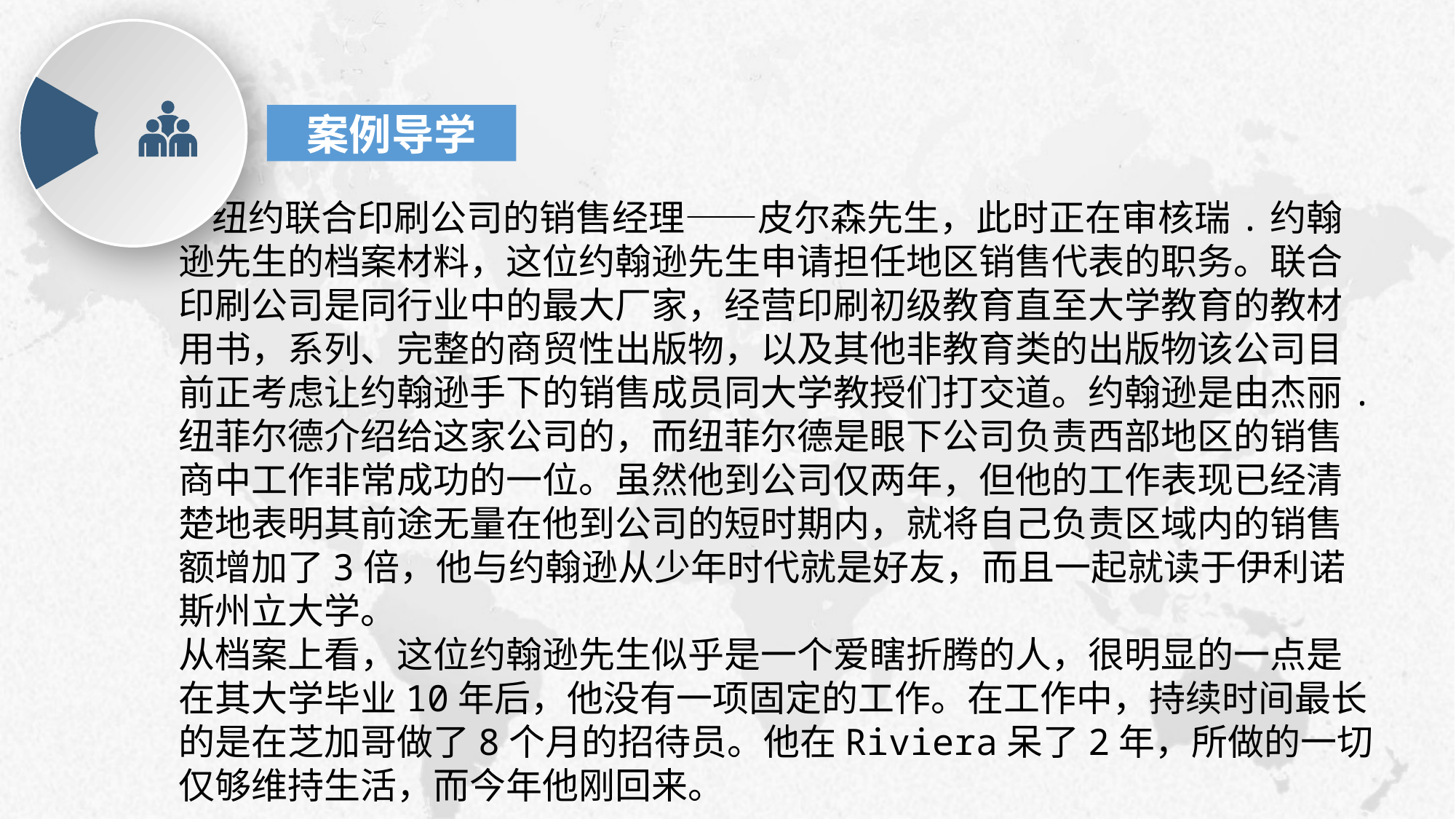

案例导学
   纽约联合印刷公司的销售经理——皮尔森先生，此时正在审核瑞.约翰逊先生的档案材料，这位约翰逊先生申请担任地区销售代表的职务。联合印刷公司是同行业中的最大厂家，经营印刷初级教育直至大学教育的教材用书，系列、完整的商贸性出版物，以及其他非教育类的出版物该公司目前正考虑让约翰逊手下的销售成员同大学教授们打交道。约翰逊是由杰丽.纽菲尔德介绍给这家公司的，而纽菲尔德是眼下公司负责西部地区的销售商中工作非常成功的一位。虽然他到公司仅两年，但他的工作表现已经清楚地表明其前途无量在他到公司的短时期内，就将自己负责区域内的销售额增加了3倍，他与约翰逊从少年时代就是好友，而且一起就读于伊利诺斯州立大学。
从档案上看，这位约翰逊先生似乎是一个爱瞎折腾的人，很明显的一点是在其大学毕业10年后，他没有一项固定的工作。在工作中，持续时间最长的是在芝加哥做了8个月的招待员。他在Riviera呆了2年，所做的一切仅够维持生活，而今年他刚回来。